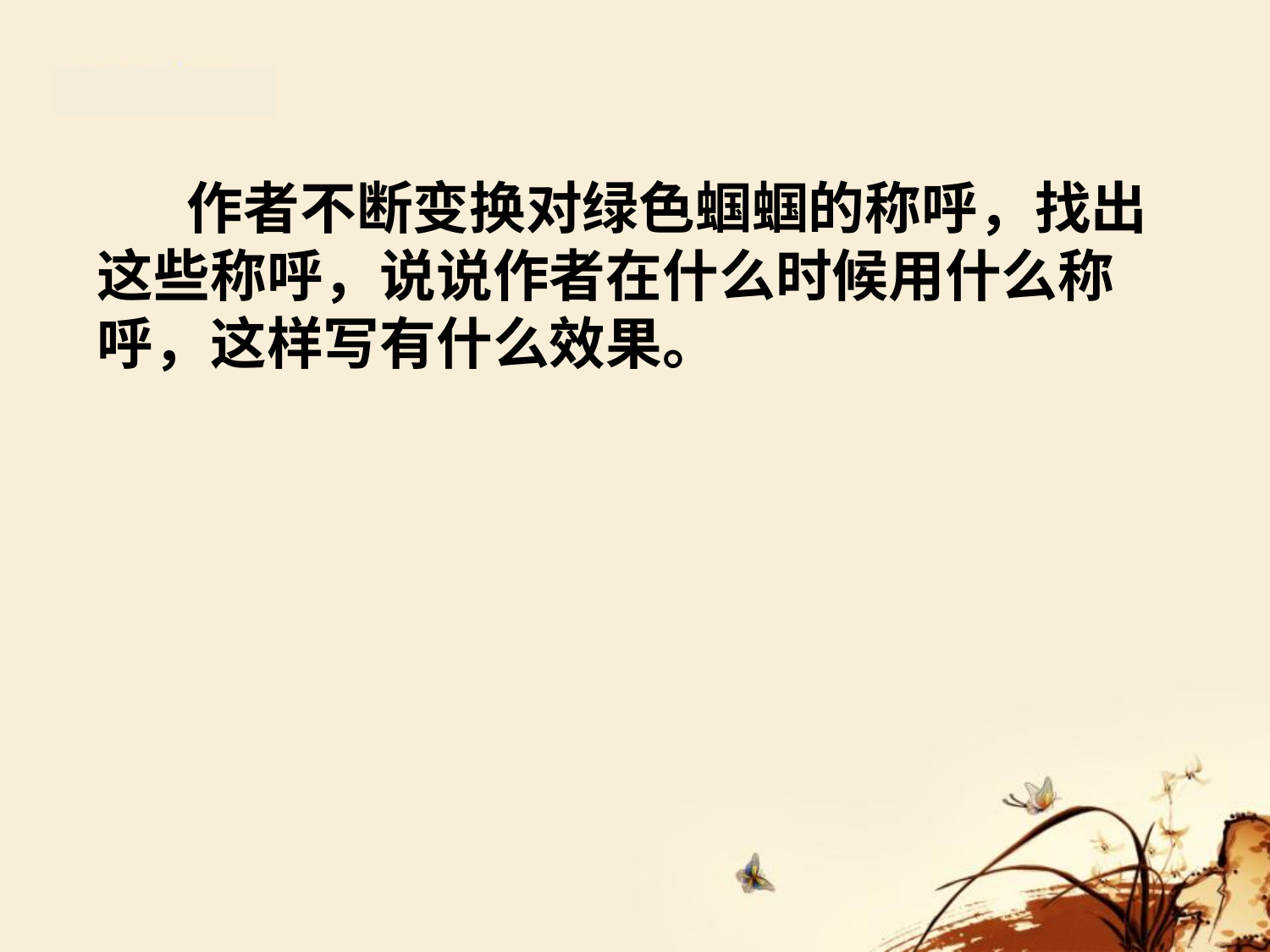

作者不断变换对绿色蝈蝈的称呼，找出这些称呼，说说作者在什么时候用什么称呼，这样写有什么效果。